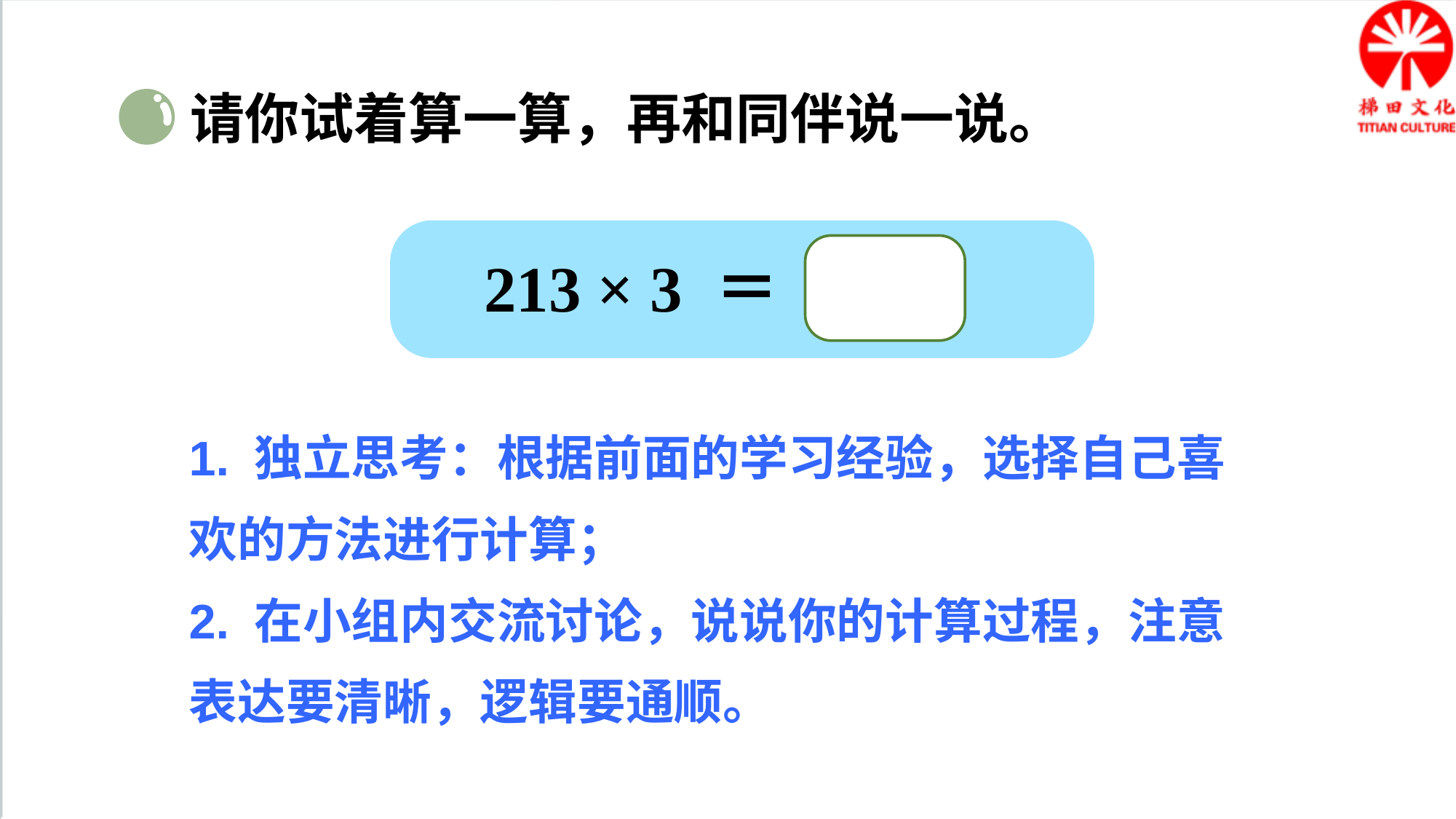

请你试着算一算，再和同伴说一说。

213 × 3 ＝
1. 独立思考：根据前面的学习经验，选择自己喜欢的方法进行计算；
2. 在小组内交流讨论，说说你的计算过程，注意表达要清晰，逻辑要通顺。